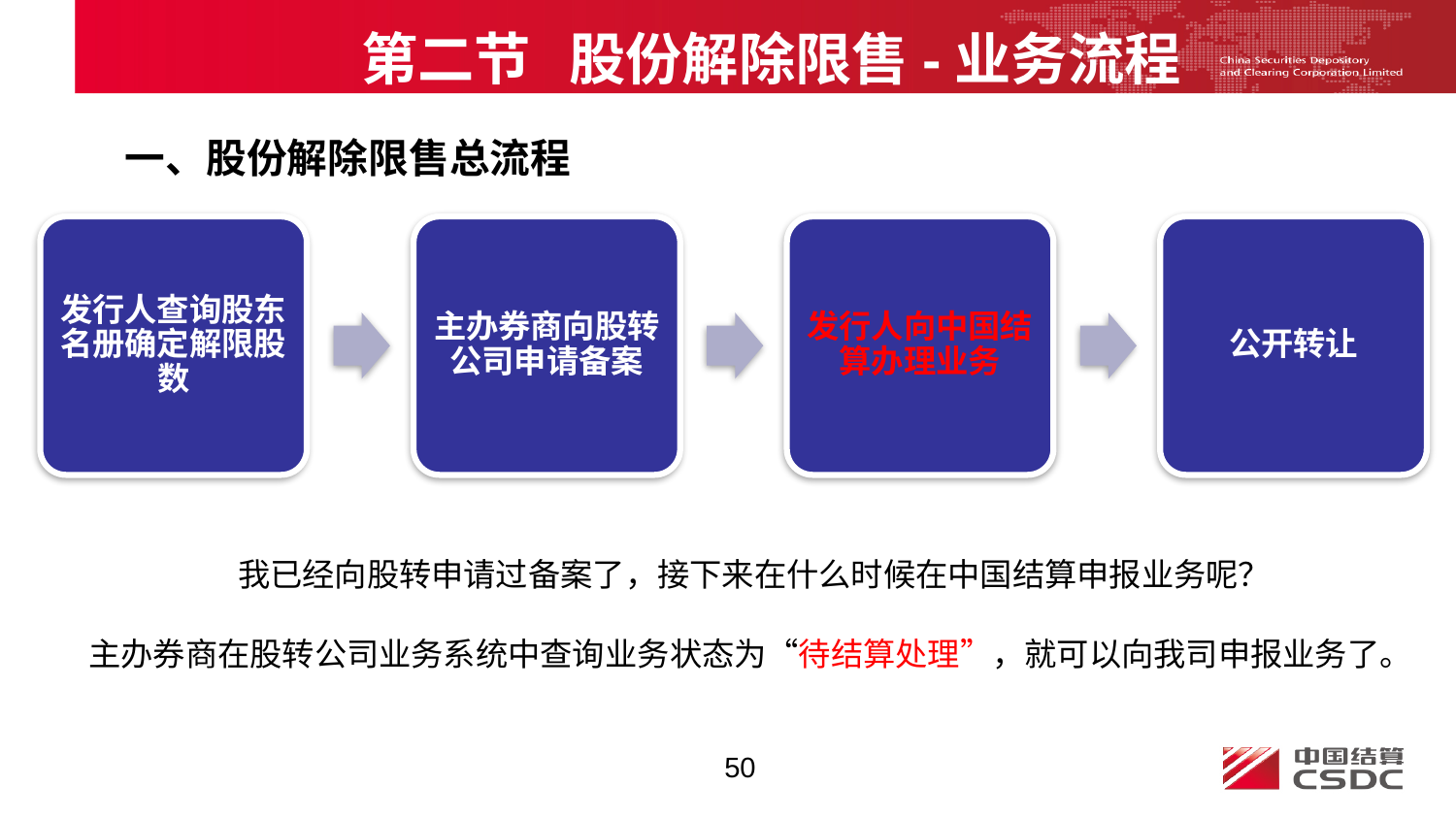

第二节   股份解除限售-业务流程
一、股份解除限售总流程
发行人查询股东名册确定解限股数

主办券商向股转公司申请备案

发行人向中国结算办理业务

公开转让
我已经向股转申请过备案了，接下来在什么时候在中国结算申报业务呢？
主办券商在股转公司业务系统中查询业务状态为“待结算处理”，就可以向我司申报业务了。
50